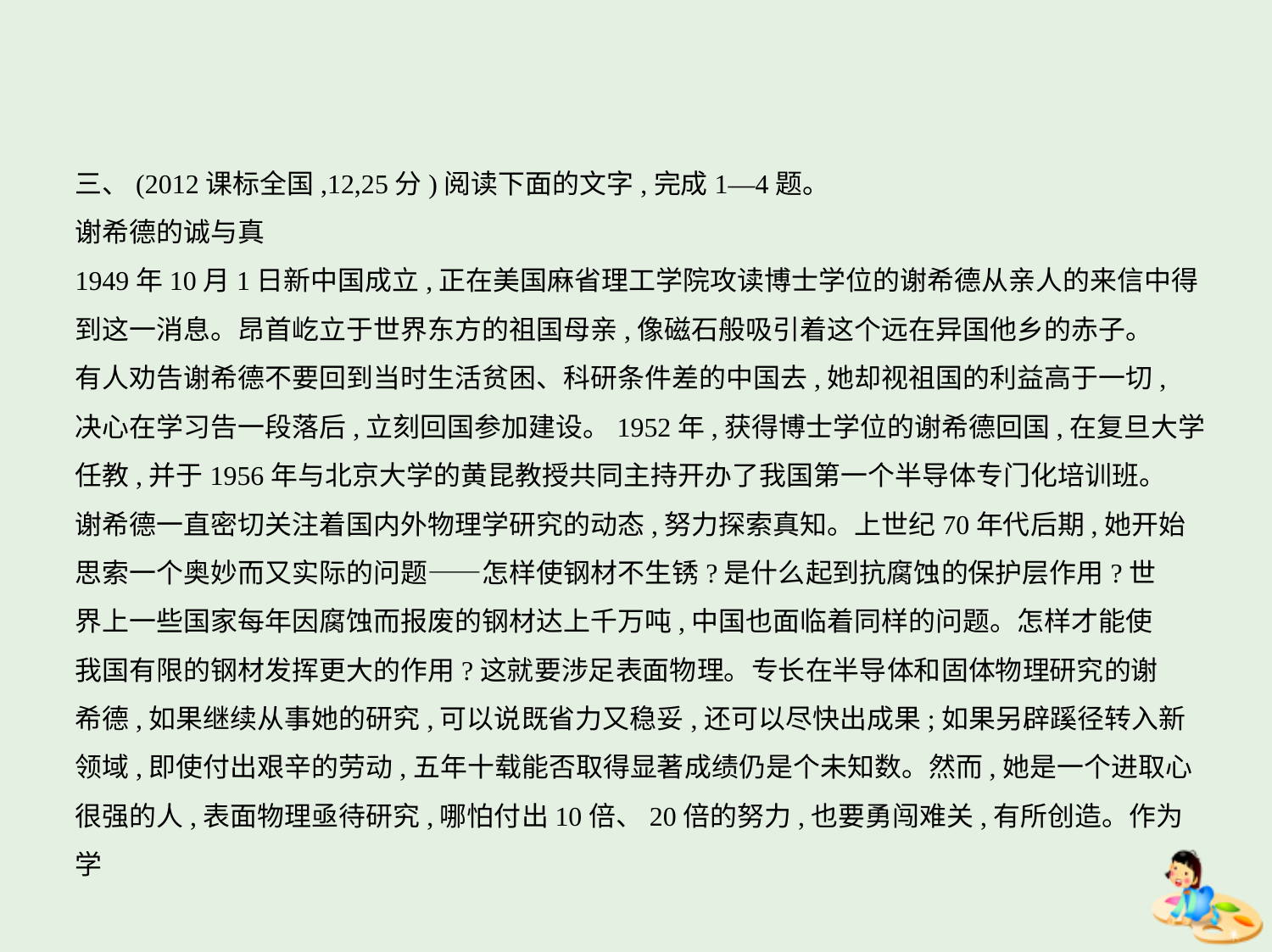

三、(2012课标全国,12,25分)阅读下面的文字,完成1—4题。
谢希德的诚与真
1949年10月1日新中国成立,正在美国麻省理工学院攻读博士学位的谢希德从亲人的来信中得
到这一消息。昂首屹立于世界东方的祖国母亲,像磁石般吸引着这个远在异国他乡的赤子。
有人劝告谢希德不要回到当时生活贫困、科研条件差的中国去,她却视祖国的利益高于一切,
决心在学习告一段落后,立刻回国参加建设。1952年,获得博士学位的谢希德回国,在复旦大学
任教,并于1956年与北京大学的黄昆教授共同主持开办了我国第一个半导体专门化培训班。
谢希德一直密切关注着国内外物理学研究的动态,努力探索真知。上世纪70年代后期,她开始
思索一个奥妙而又实际的问题——怎样使钢材不生锈?是什么起到抗腐蚀的保护层作用?世
界上一些国家每年因腐蚀而报废的钢材达上千万吨,中国也面临着同样的问题。怎样才能使
我国有限的钢材发挥更大的作用?这就要涉足表面物理。专长在半导体和固体物理研究的谢
希德,如果继续从事她的研究,可以说既省力又稳妥,还可以尽快出成果;如果另辟蹊径转入新
领域,即使付出艰辛的劳动,五年十载能否取得显著成绩仍是个未知数。然而,她是一个进取心
很强的人,表面物理亟待研究,哪怕付出10倍、20倍的努力,也要勇闯难关,有所创造。作为学